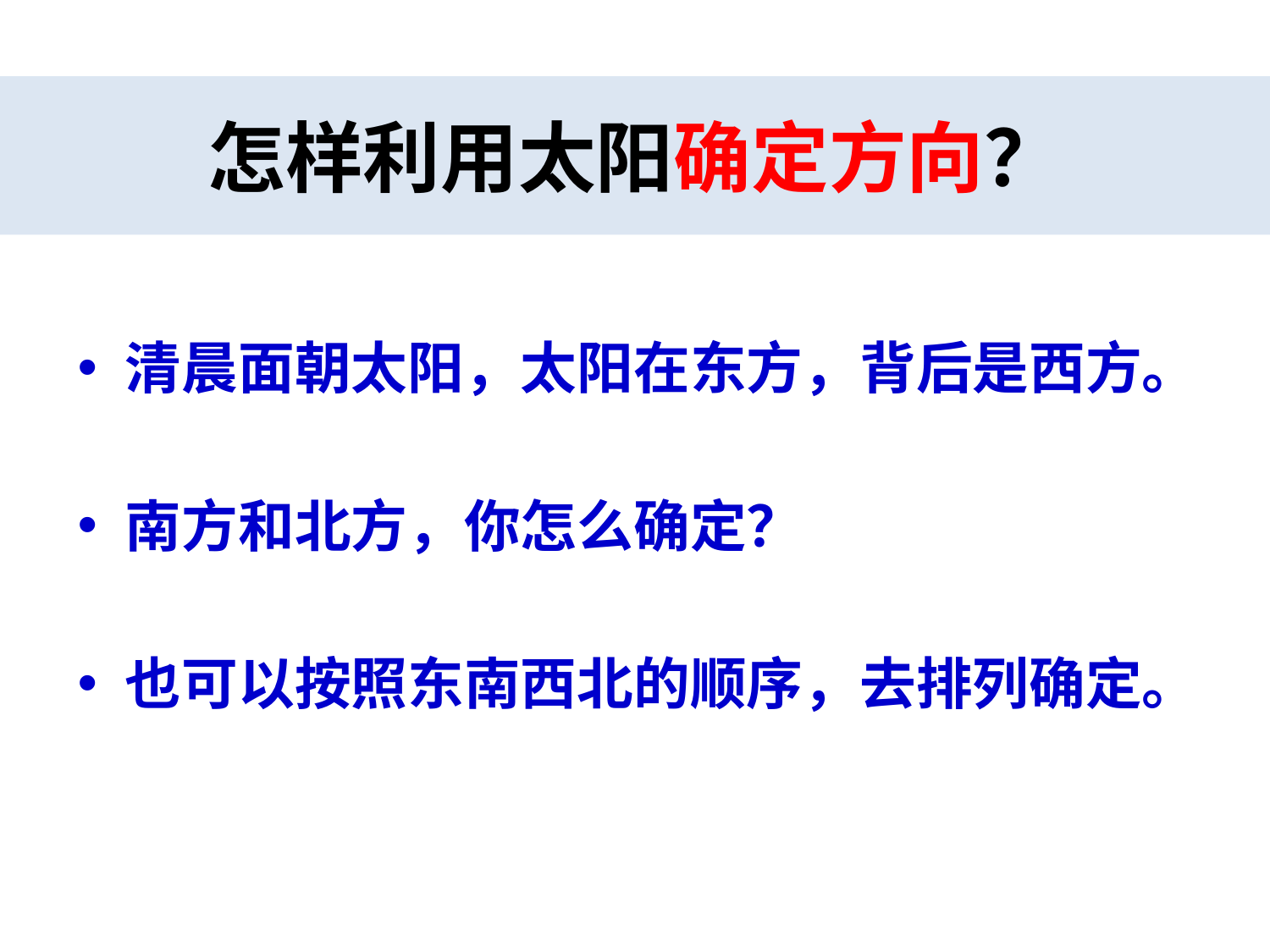

# 怎样利用太阳确定方向？
清晨面朝太阳，太阳在东方，背后是西方。

南方和北方，你怎么确定？

也可以按照东南西北的顺序，去排列确定。